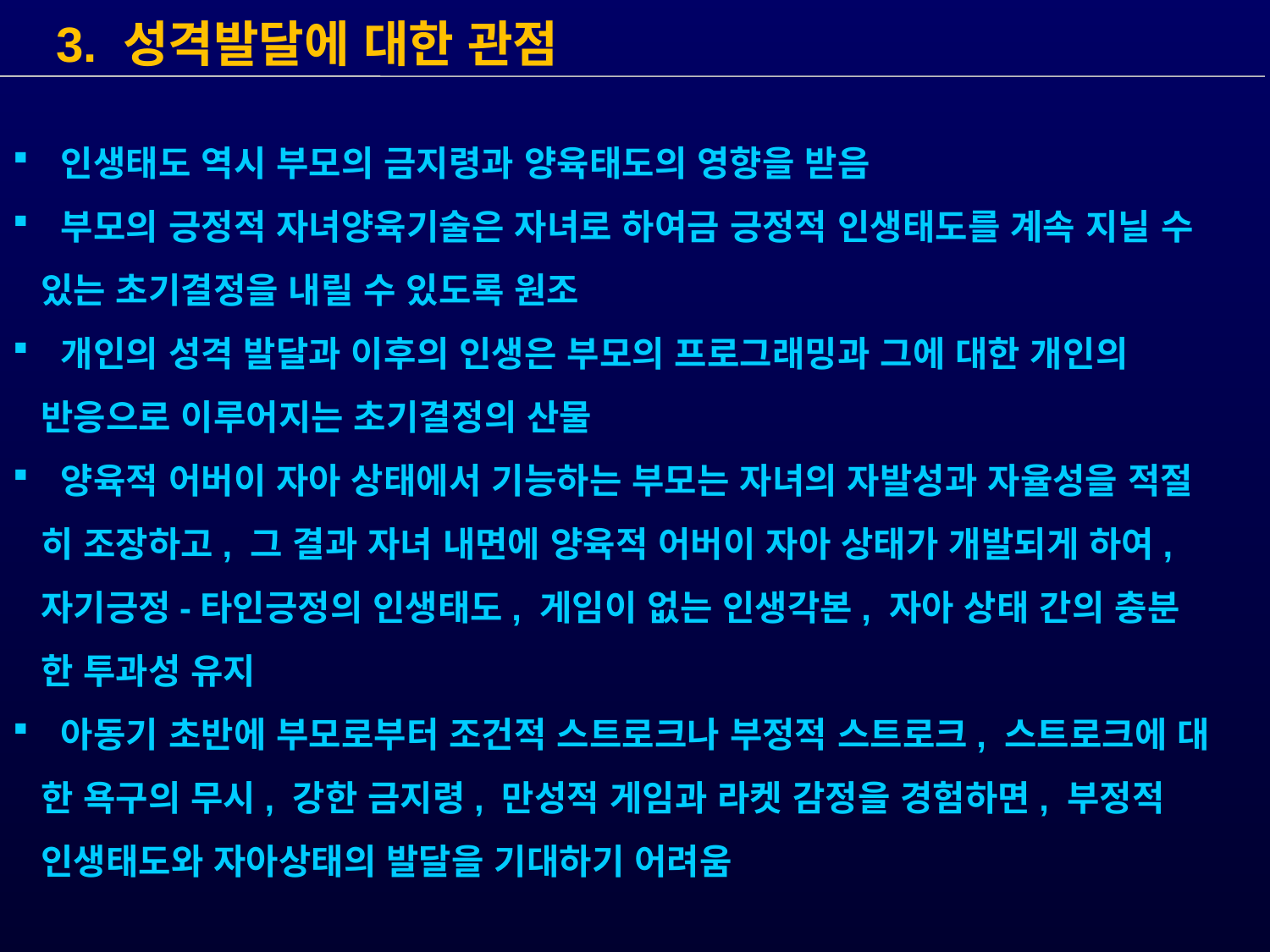

3. 성격발달에 대한 관점

 인생태도 역시 부모의 금지령과 양육태도의 영향을 받음
 부모의 긍정적 자녀양육기술은 자녀로 하여금 긍정적 인생태도를 계속 지닐 수
  있는 초기결정을 내릴 수 있도록 원조
 개인의 성격 발달과 이후의 인생은 부모의 프로그래밍과 그에 대한 개인의
  반응으로 이루어지는 초기결정의 산물
 양육적 어버이 자아 상태에서 기능하는 부모는 자녀의 자발성과 자율성을 적절
  히 조장하고, 그 결과 자녀 내면에 양육적 어버이 자아 상태가 개발되게 하여,
  자기긍정-타인긍정의 인생태도, 게임이 없는 인생각본, 자아 상태 간의 충분
  한 투과성 유지
 아동기 초반에 부모로부터 조건적 스트로크나 부정적 스트로크, 스트로크에 대
  한 욕구의 무시, 강한 금지령, 만성적 게임과 라켓 감정을 경험하면, 부정적
  인생태도와 자아상태의 발달을 기대하기 어려움